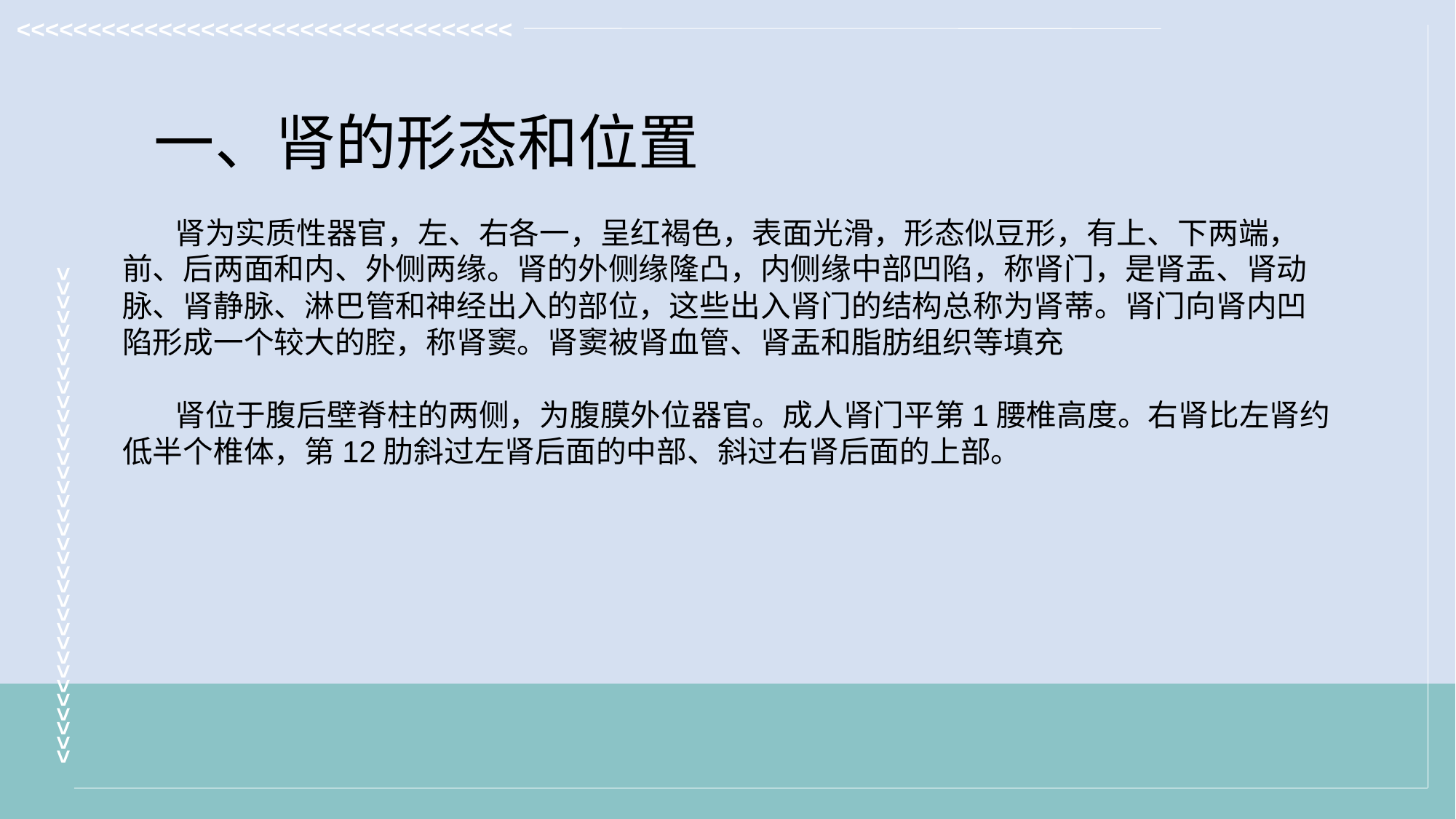

一、肾的形态和位置

  肾为实质性器官，左、右各一，呈红褐色，表面光滑，形态似豆形，有上、下两端，前、后两面和内、外侧两缘。肾的外侧缘隆凸，内侧缘中部凹陷，称肾门，是肾盂、肾动脉、肾静脉、淋巴管和神经出入的部位，这些出入肾门的结构总称为肾蒂。肾门向肾内凹陷形成一个较大的腔，称肾窦。肾窦被肾血管、肾盂和脂肪组织等填充

  肾位于腹后壁脊柱的两侧，为腹膜外位器官。成人肾门平第1腰椎高度。右肾比左肾约低半个椎体，第12肋斜过左肾后面的中部、斜过右肾后面的上部。